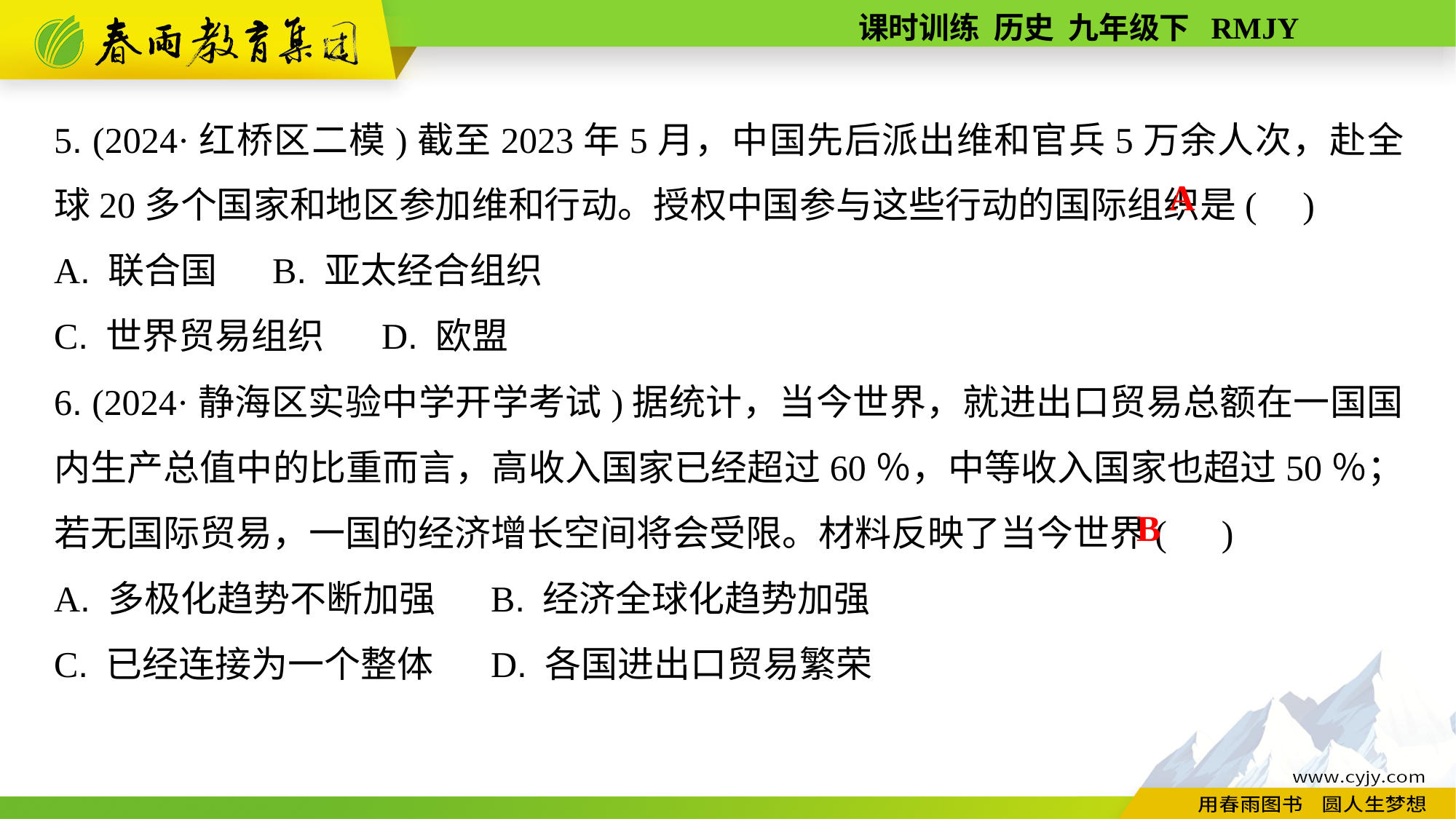

5. (2024·红桥区二模)截至2023年5月，中国先后派出维和官兵5万余人次，赴全球20多个国家和地区参加维和行动。授权中国参与这些行动的国际组织是(     )
A. 联合国	B. 亚太经合组织
C. 世界贸易组织	D. 欧盟
6. (2024·静海区实验中学开学考试)据统计，当今世界，就进出口贸易总额在一国国内生产总值中的比重而言，高收入国家已经超过60％，中等收入国家也超过50％；若无国际贸易，一国的经济增长空间将会受限。材料反映了当今世界(      )
A. 多极化趋势不断加强	B. 经济全球化趋势加强
C. 已经连接为一个整体	D. 各国进出口贸易繁荣
A
B